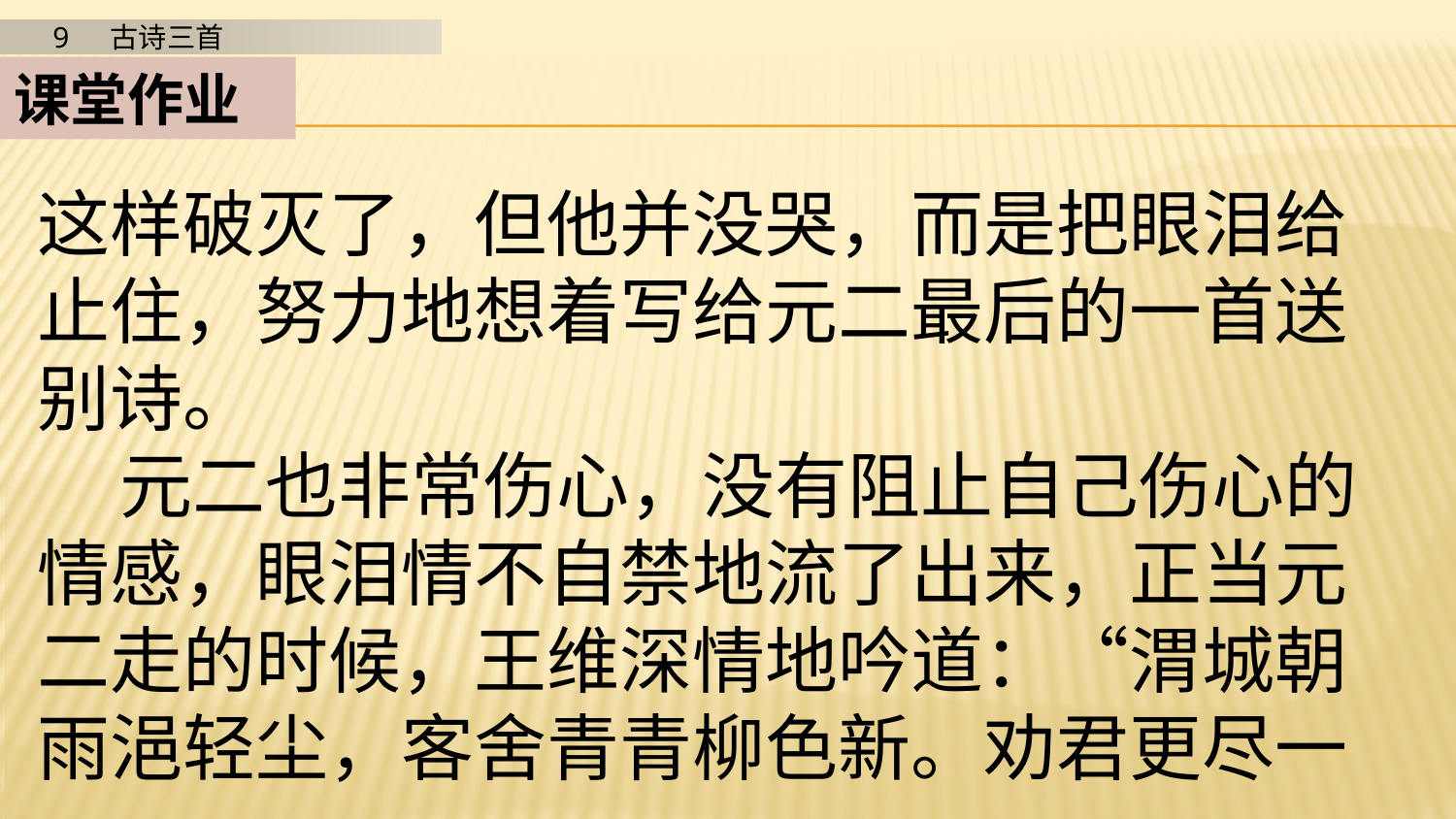

课堂作业
这样破灭了，但他并没哭，而是把眼泪给止住，努力地想着写给元二最后的一首送别诗。
    元二也非常伤心，没有阻止自己伤心的情感，眼泪情不自禁地流了出来，正当元二走的时候，王维深情地吟道：“渭城朝雨浥轻尘，客舍青青柳色新。劝君更尽一